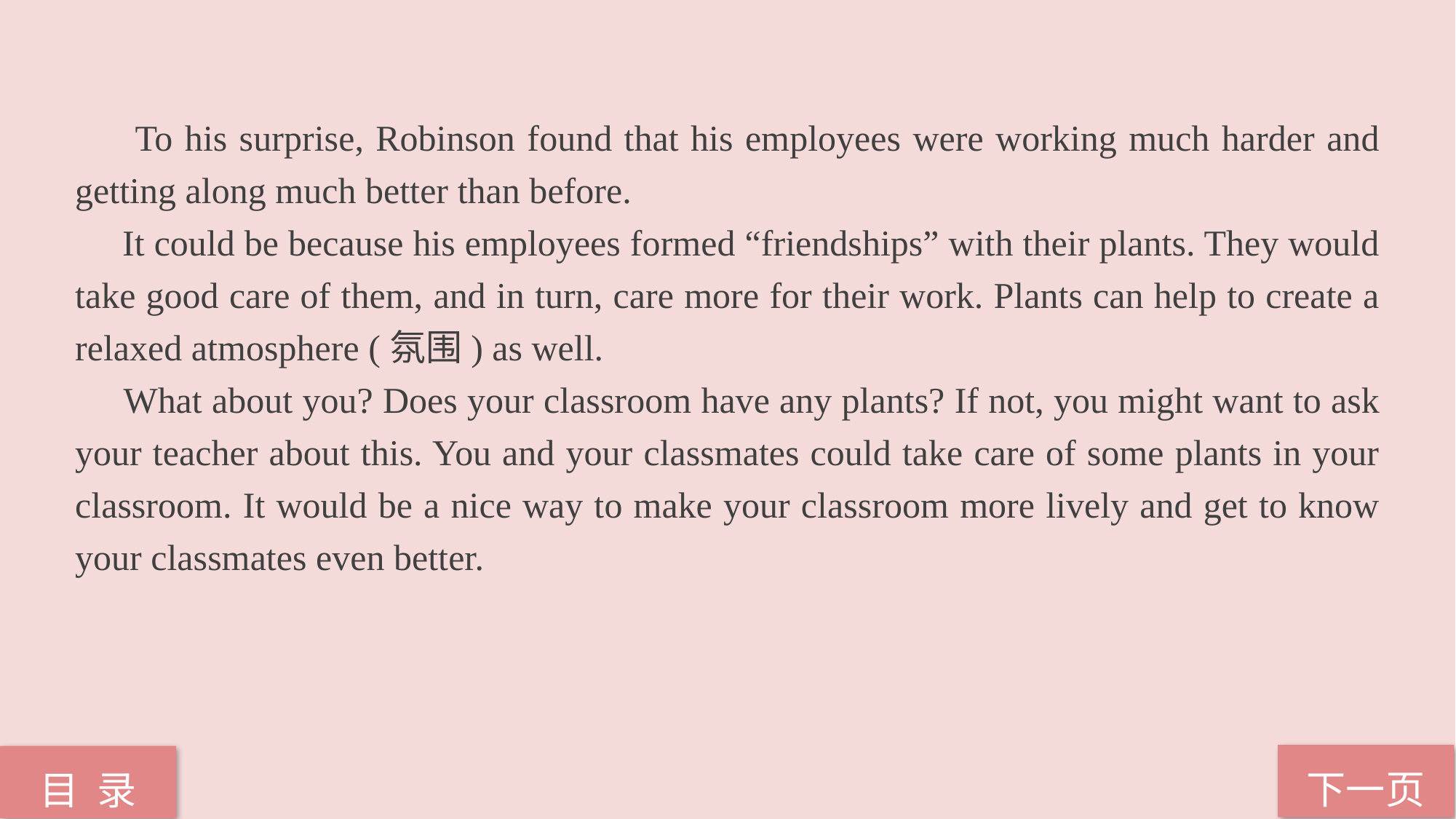

To his surprise, Robinson found that his employees were working much harder and getting along much better than before.
     It could be because his employees formed “friendships” with their plants. They would take good care of them, and in turn, care more for their work. Plants can help to create a relaxed atmosphere (氛围) as well.
     What about you? Does your classroom have any plants? If not, you might want to ask your teacher about this. You and your classmates could take care of some plants in your classroom. It would be a nice way to make your classroom more lively and get to know your classmates even better.